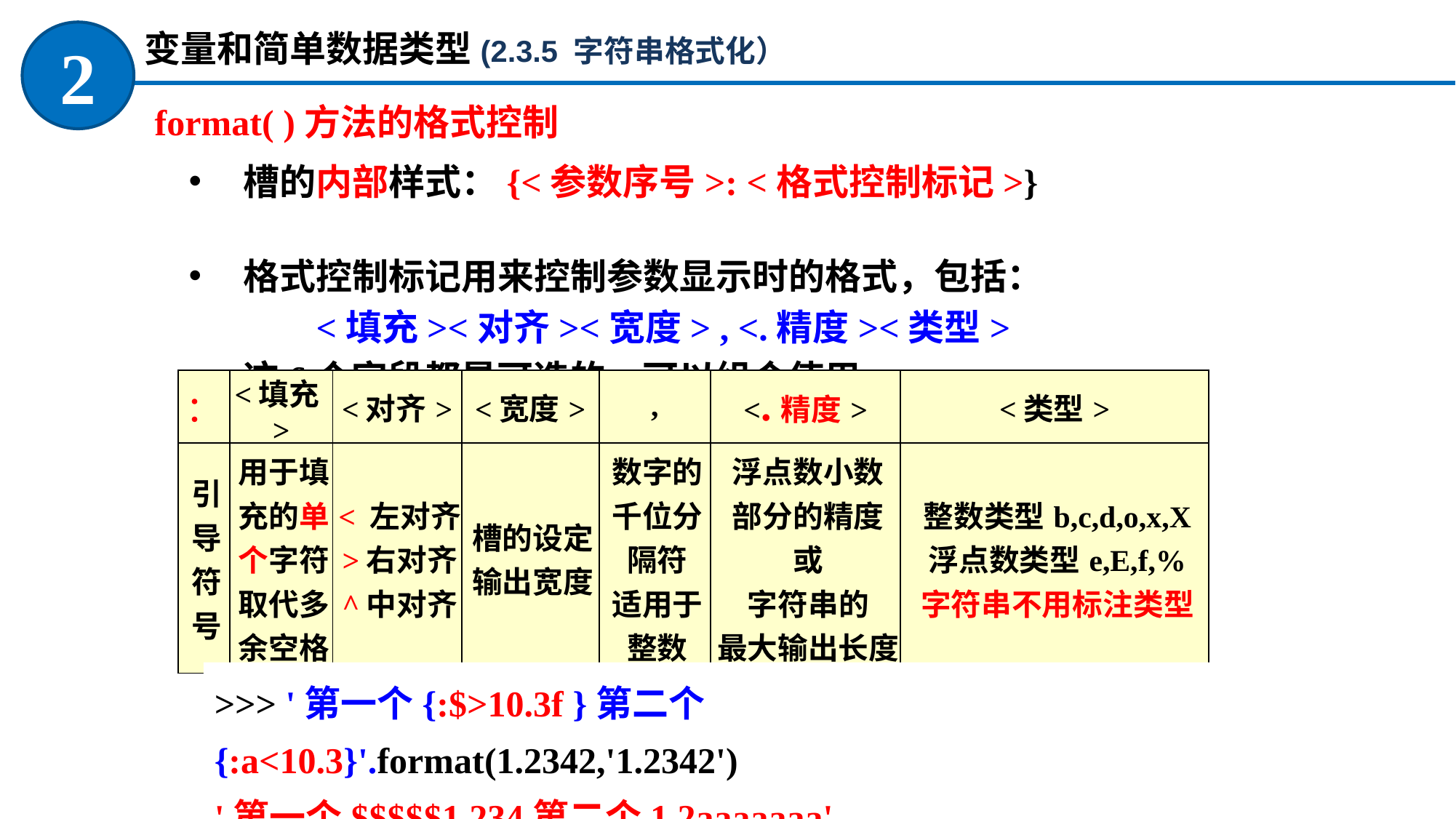

变量和简单数据类型(2.3.5 字符串格式化）
2
 format( )方法的格式控制
槽的内部样式：{<参数序号>: <格式控制标记>}
格式控制标记用来控制参数显示时的格式，包括：
              <填充><对齐><宽度> , <.精度><类型>
这6个字段都是可选的，可以组合使用
| ： | <填充> | <对齐> | <宽度> | , | <.精度> | <类型> |
| --- | --- | --- | --- | --- | --- | --- |
| 引导符号 | 用于填充的单个字符取代多余空格 | < 左对齐 >右对齐 ^中对齐 | 槽的设定 输出宽度 | 数字的 千位分隔符 适用于整数 | 浮点数小数 部分的精度 或 字符串的 最大输出长度 | 整数类型b,c,d,o,x,X 浮点数类型e,E,f,% 字符串不用标注类型 |
>>> '第一个{:$>10.3f }第二个{:a<10.3}'.format(1.2342,'1.2342')
'第一个$$$$$1.234第二个1.2aaaaaaa'